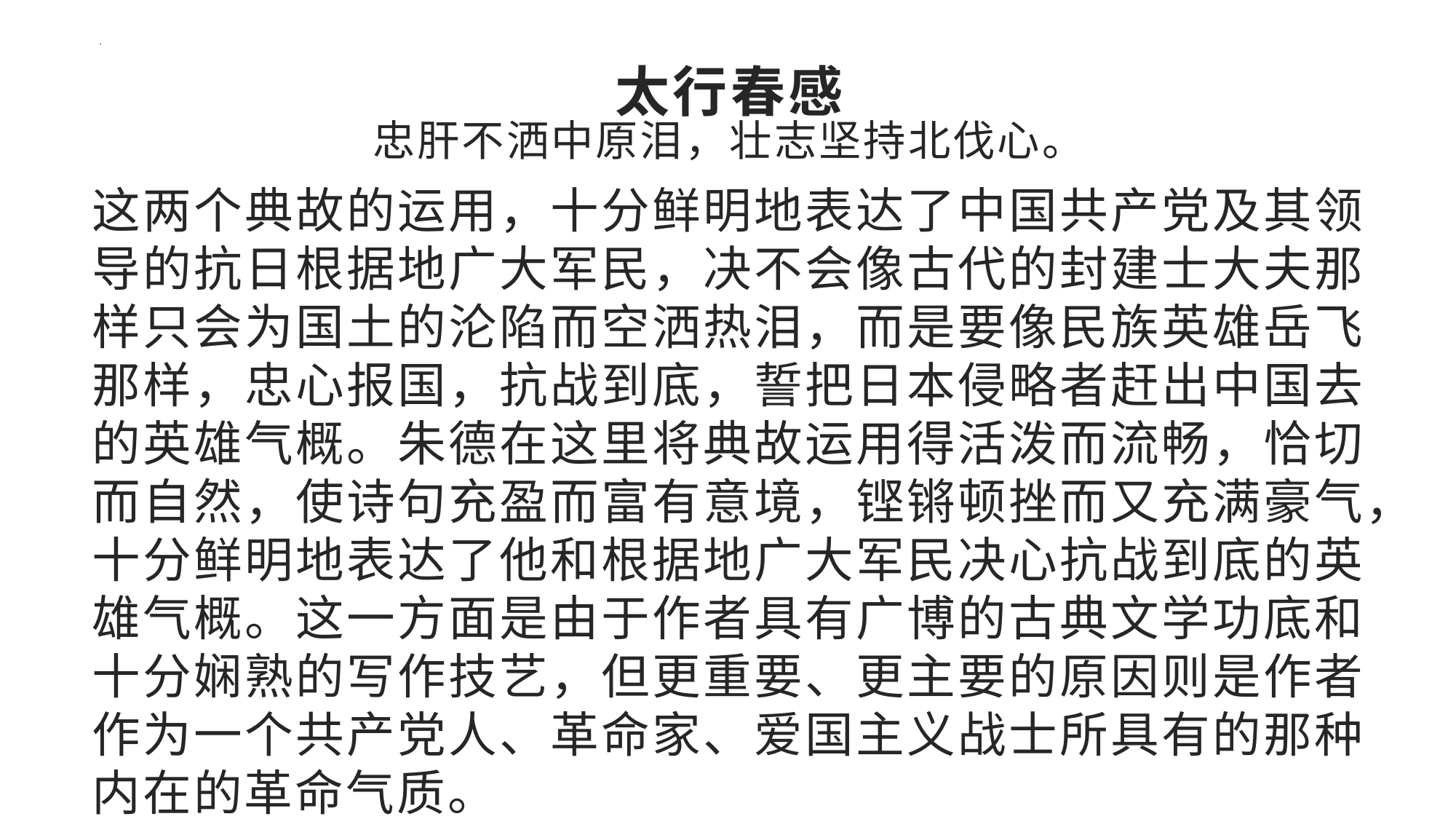

# 太行春感
忠肝不洒中原泪，壮志坚持北伐心。
这两个典故的运用，十分鲜明地表达了中国共产党及其领导的抗日根据地广大军民，决不会像古代的封建士大夫那样只会为国土的沦陷而空洒热泪，而是要像民族英雄岳飞那样，忠心报国，抗战到底，誓把日本侵略者赶出中国去的英雄气概。朱德在这里将典故运用得活泼而流畅，恰切而自然，使诗句充盈而富有意境，铿锵顿挫而又充满豪气，十分鲜明地表达了他和根据地广大军民决心抗战到底的英雄气概。这一方面是由于作者具有广博的古典文学功底和十分娴熟的写作技艺，但更重要、更主要的原因则是作者作为一个共产党人、革命家、爱国主义战士所具有的那种内在的革命气质。